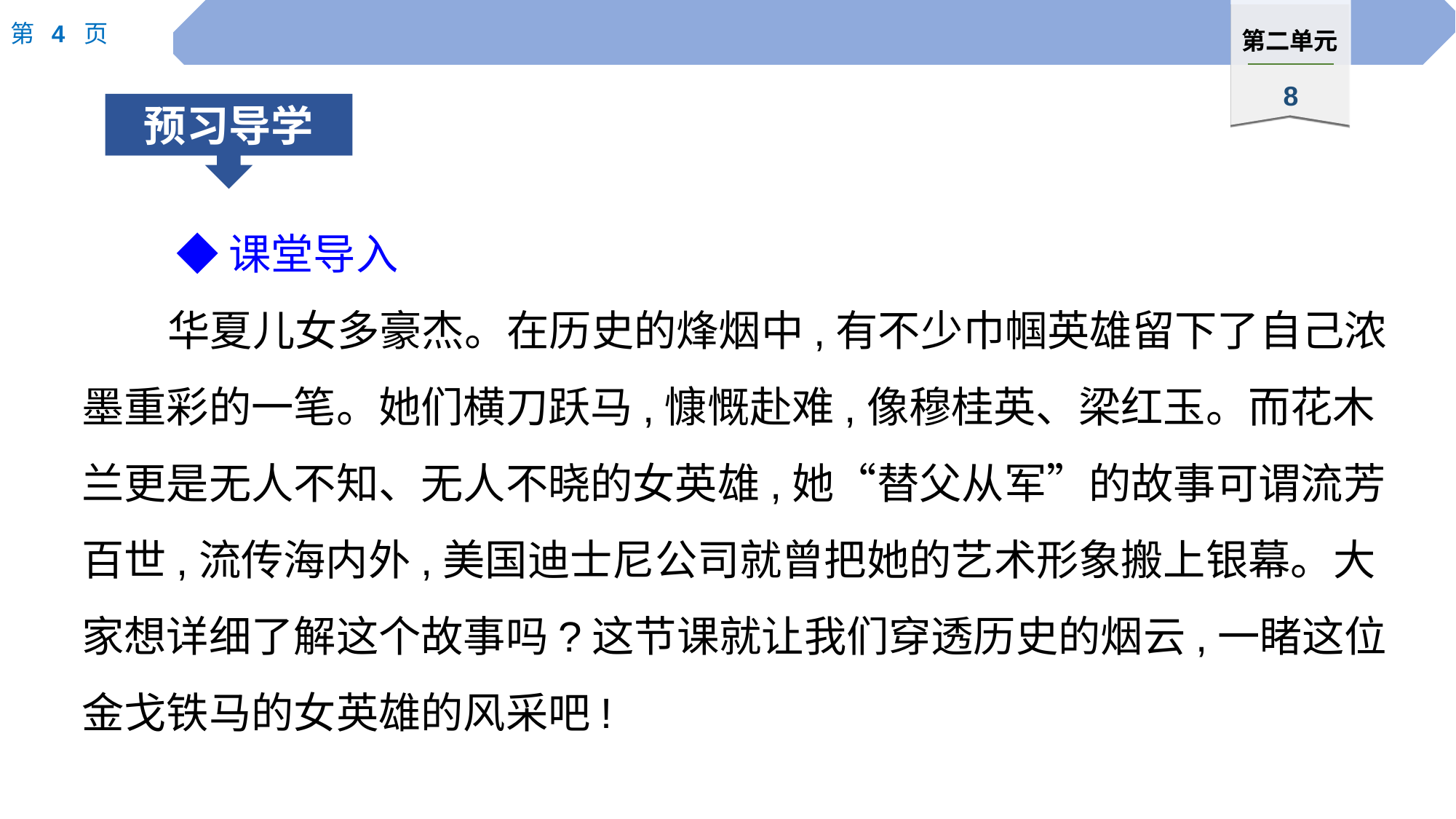

◆课堂导入

华夏儿女多豪杰。在历史的烽烟中,有不少巾帼英雄留下了自己浓墨重彩的一笔。她们横刀跃马,慷慨赴难,像穆桂英、梁红玉。而花木兰更是无人不知、无人不晓的女英雄,她“替父从军”的故事可谓流芳百世,流传海内外,美国迪士尼公司就曾把她的艺术形象搬上银幕。大家想详细了解这个故事吗?这节课就让我们穿透历史的烟云,一睹这位金戈铁马的女英雄的风采吧!